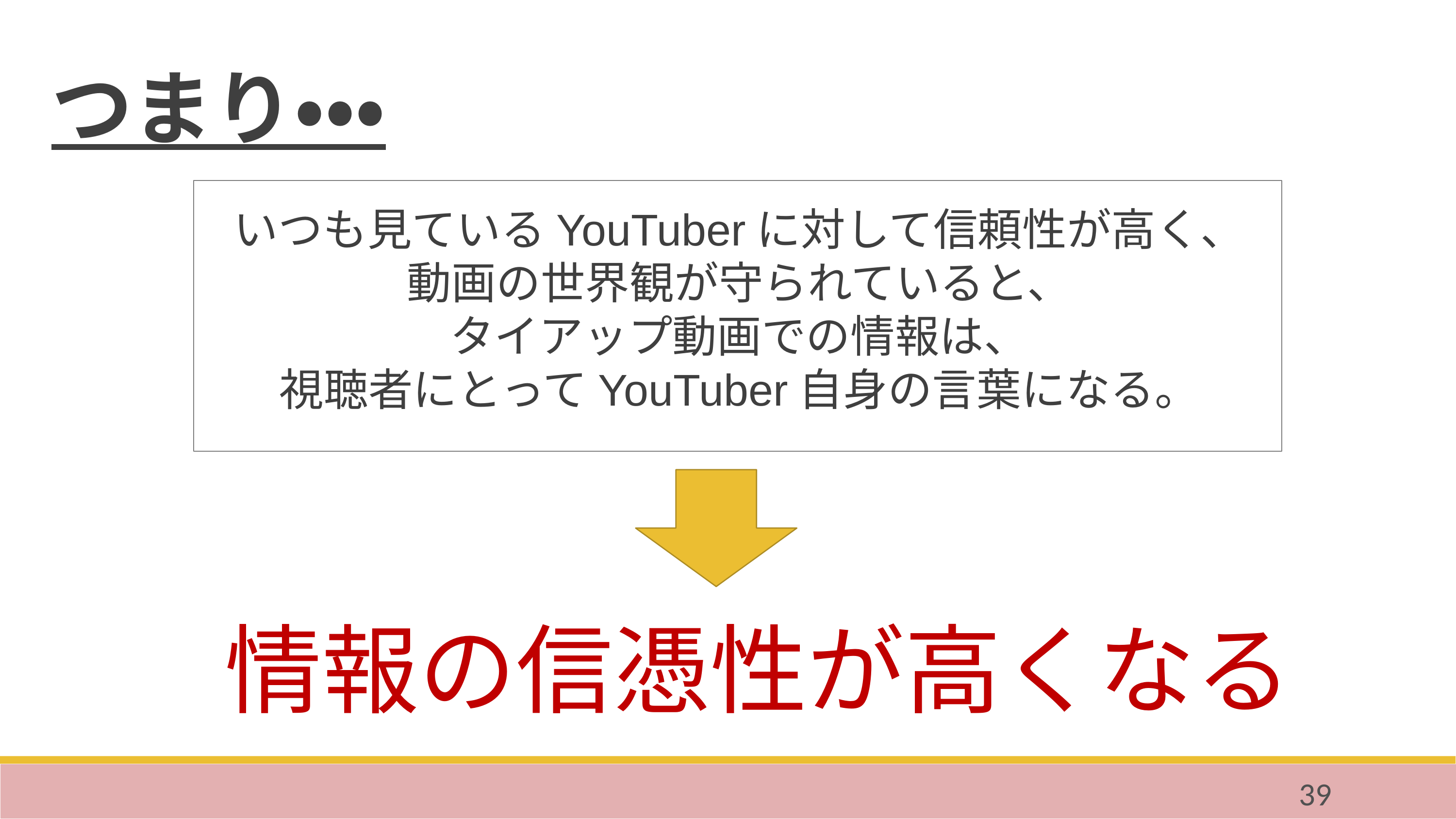

つまり・・・

いつも見ているYouTuberに対して信頼性が高く、
動画の世界観が守られていると、
タイアップ動画での情報は、
視聴者にとってYouTuber自身の言葉になる。

情報の信憑性が高くなる
39